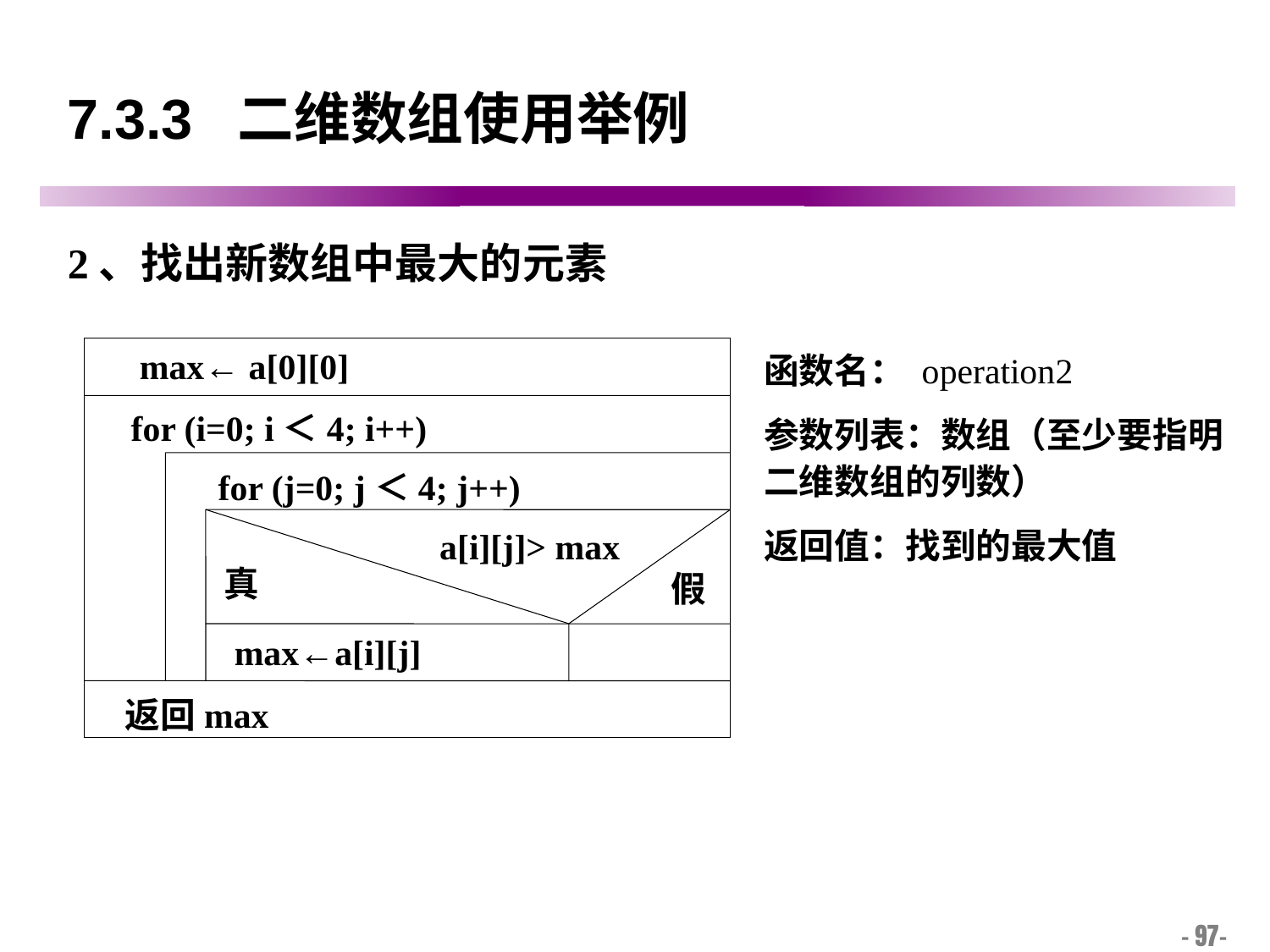

# 7.3.3  二维数组使用举例
2、找出新数组中最大的元素

max← a[0][0]
for (i=0; i＜4; i++)
for (j=0; j＜4; j++)
a[i][j]> max
真
假
max←a[i][j]
返回max
函数名： operation2
参数列表：数组（至少要指明二维数组的列数）
返回值：找到的最大值
 - 97-